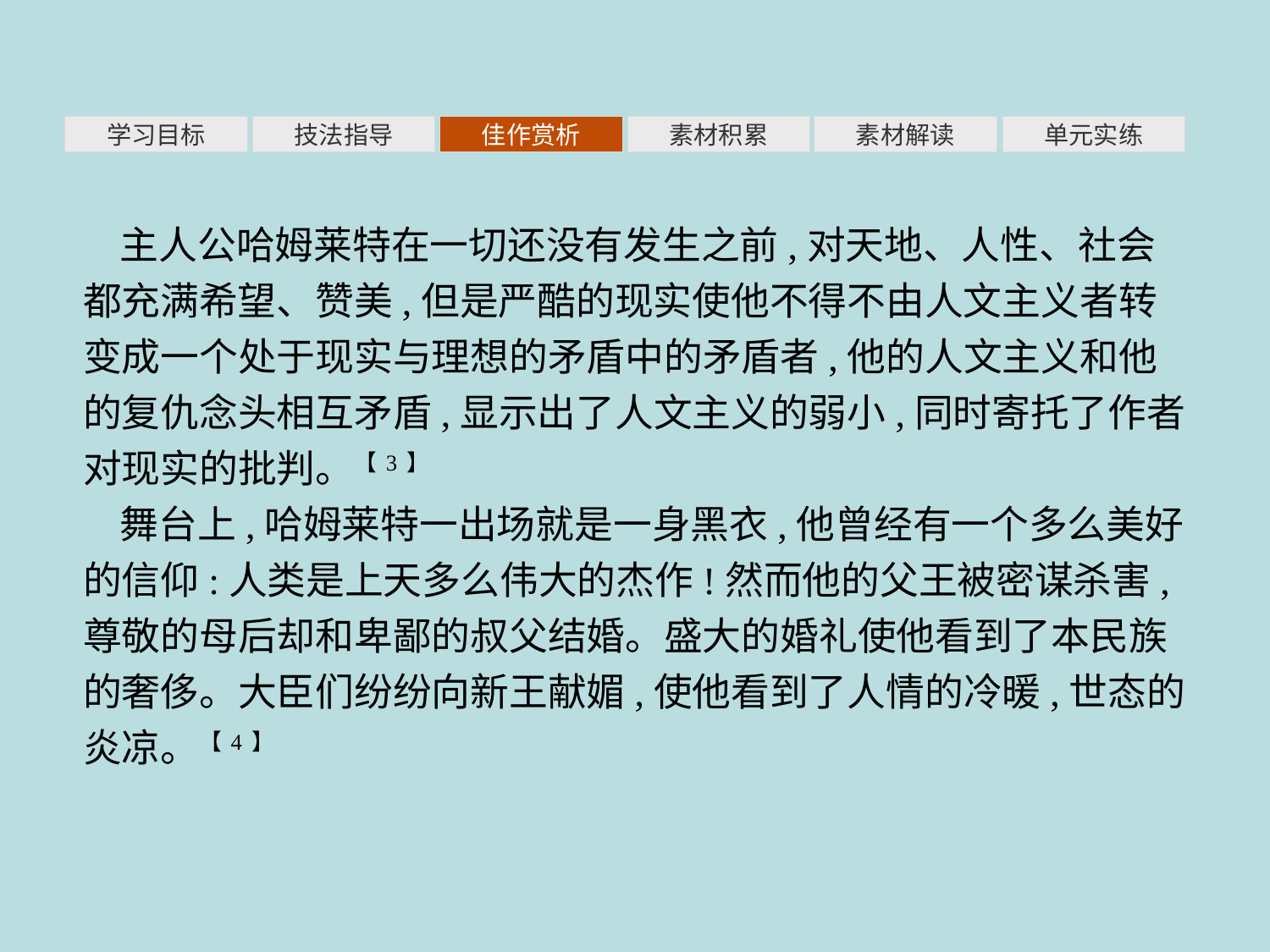

素材积累
学习目标
技法指导
佳作赏析
素材解读
单元实练
主人公哈姆莱特在一切还没有发生之前,对天地、人性、社会都充满希望、赞美,但是严酷的现实使他不得不由人文主义者转变成一个处于现实与理想的矛盾中的矛盾者,他的人文主义和他的复仇念头相互矛盾,显示出了人文主义的弱小,同时寄托了作者对现实的批判。【3】
舞台上,哈姆莱特一出场就是一身黑衣,他曾经有一个多么美好的信仰:人类是上天多么伟大的杰作!然而他的父王被密谋杀害,尊敬的母后却和卑鄙的叔父结婚。盛大的婚礼使他看到了本民族的奢侈。大臣们纷纷向新王献媚,使他看到了人情的冷暖,世态的炎凉。【4】